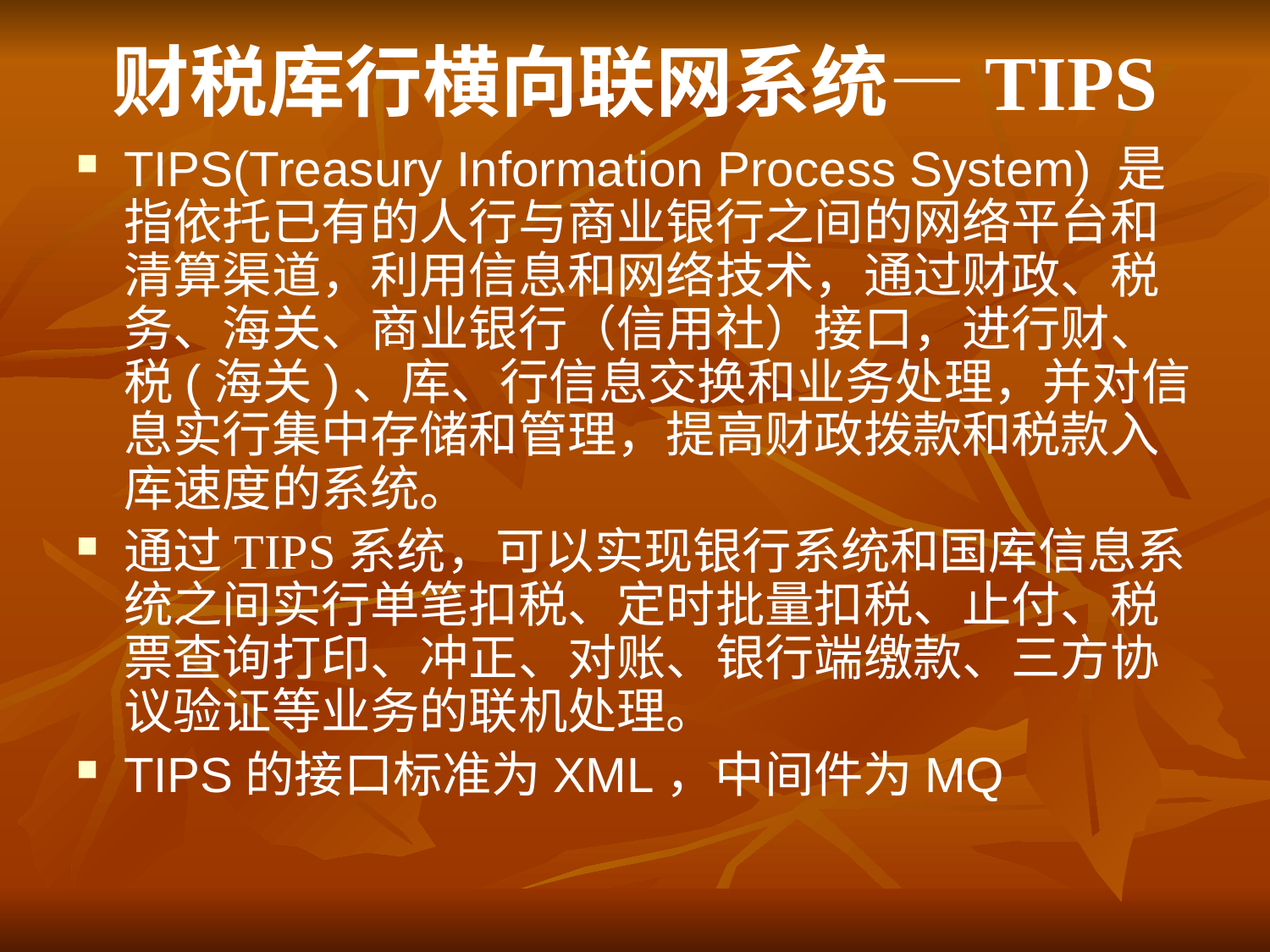

# 财税库行横向联网系统—TIPS
TIPS(Treasury Information Process System) 是指依托已有的人行与商业银行之间的网络平台和清算渠道，利用信息和网络技术，通过财政、税务、海关、商业银行（信用社）接口，进行财、税(海关)、库、行信息交换和业务处理，并对信息实行集中存储和管理，提高财政拨款和税款入库速度的系统。
通过TIPS系统，可以实现银行系统和国库信息系统之间实行单笔扣税、定时批量扣税、止付、税票查询打印、冲正、对账、银行端缴款、三方协议验证等业务的联机处理。
TIPS的接口标准为XML，中间件为MQ